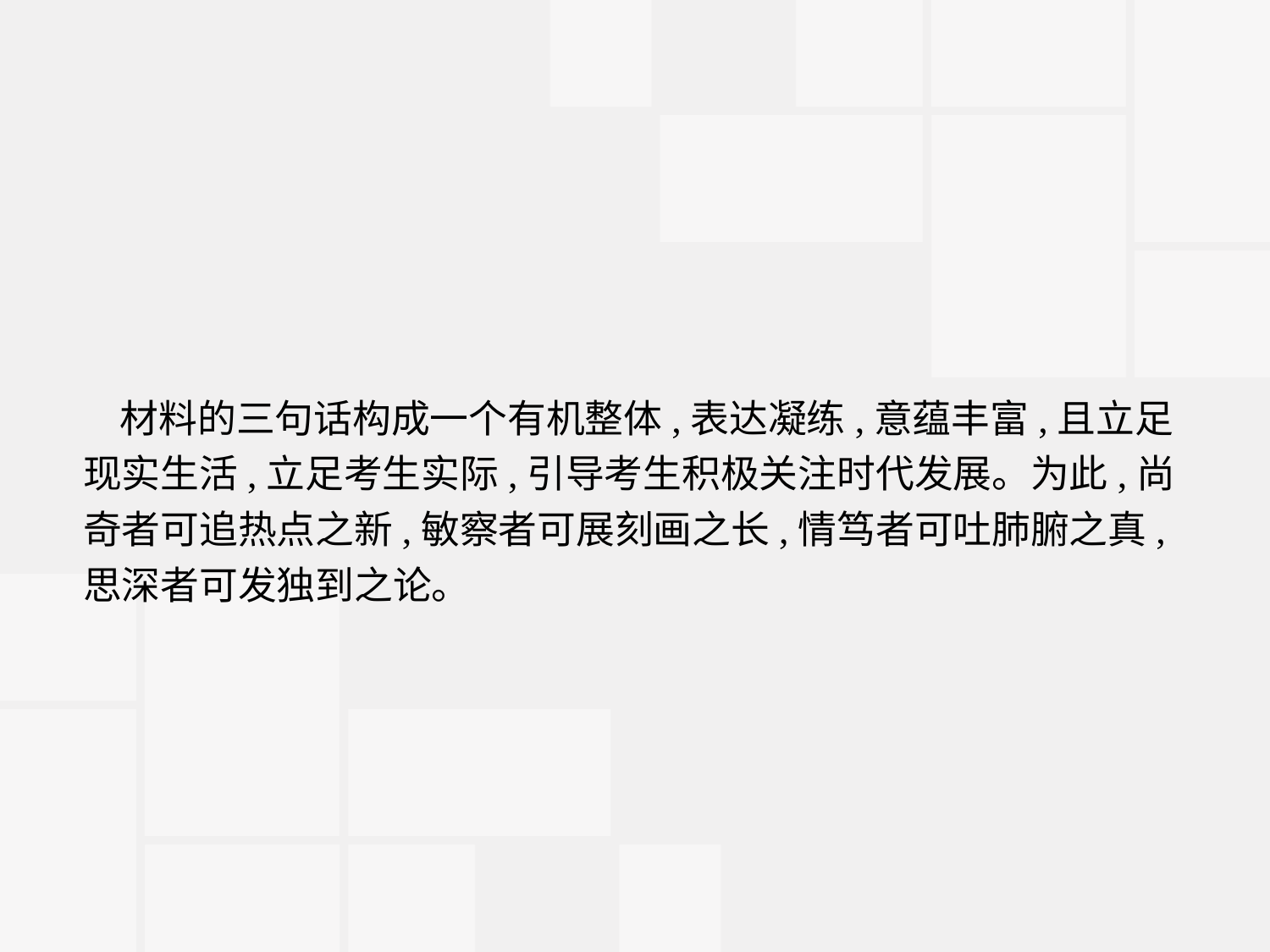

材料的三句话构成一个有机整体,表达凝练,意蕴丰富,且立足现实生活,立足考生实际,引导考生积极关注时代发展。为此,尚奇者可追热点之新,敏察者可展刻画之长,情笃者可吐肺腑之真,思深者可发独到之论。